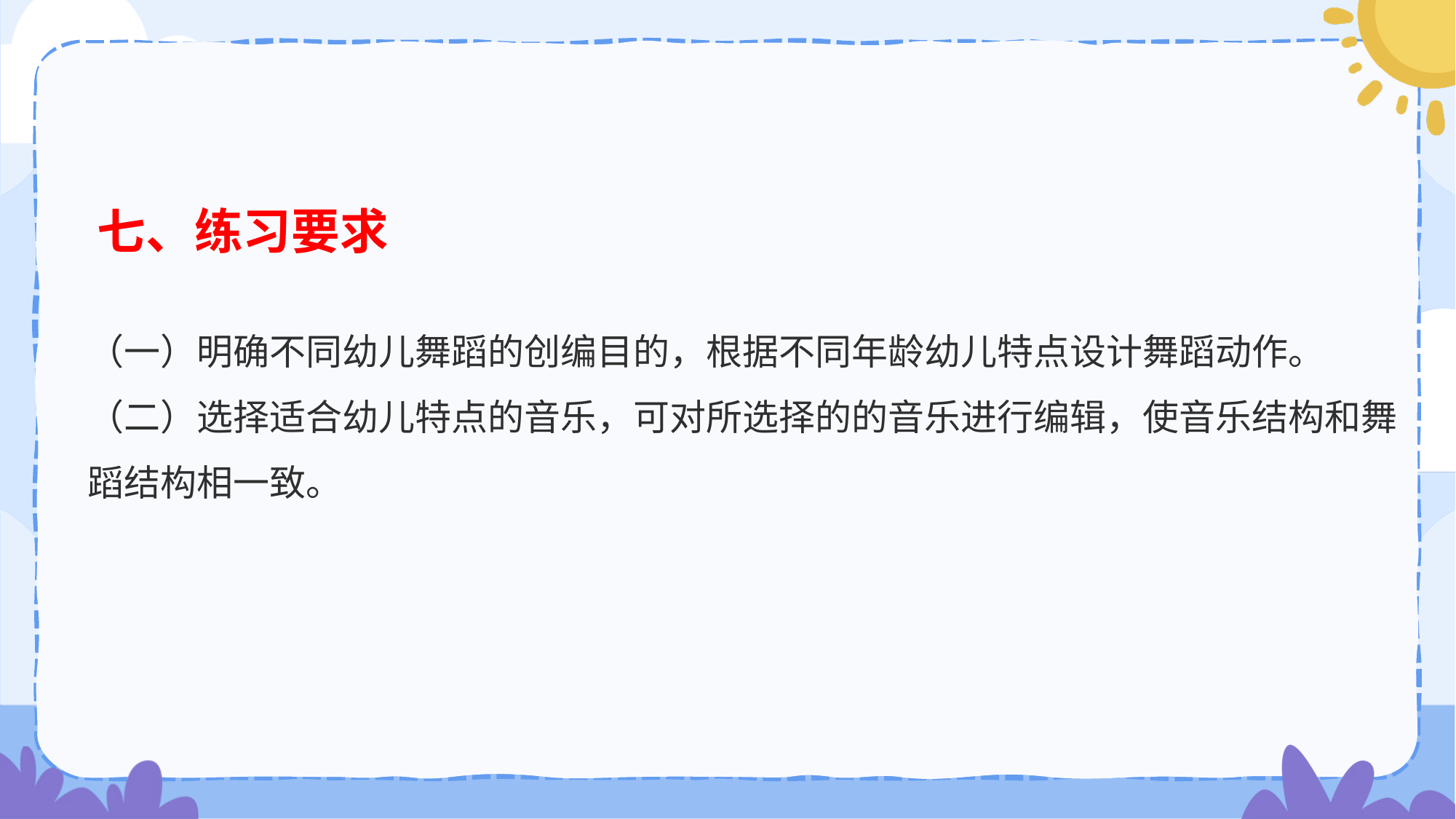

七、练习要求
（一）明确不同幼儿舞蹈的创编目的，根据不同年龄幼儿特点设计舞蹈动作。
（二）选择适合幼儿特点的音乐，可对所选择的的音乐进行编辑，使音乐结构和舞蹈结构相一致。